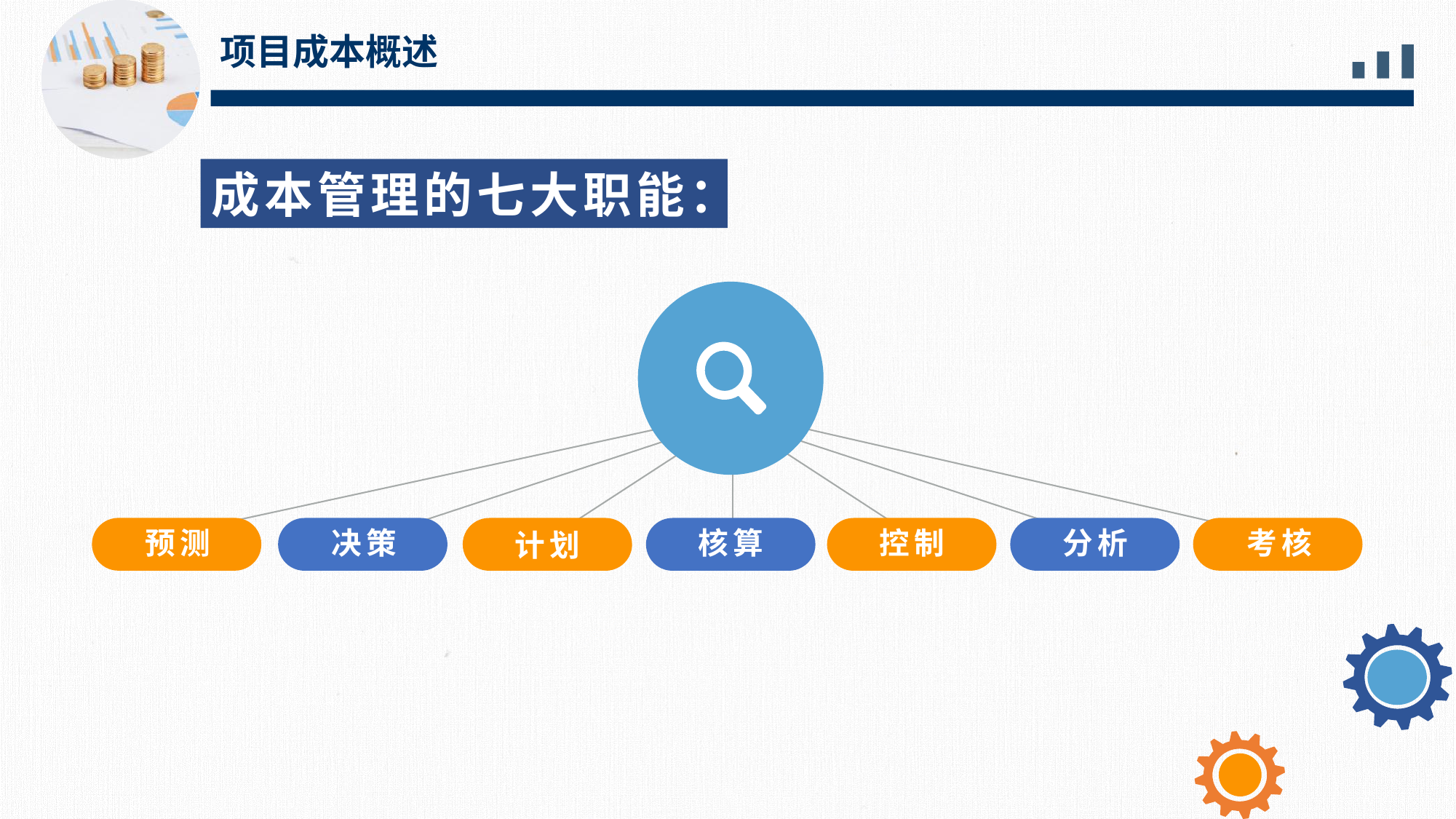

项目成本概述

成本管理的七大职能：

预测
分析
考核
决策
计划
核算
控制